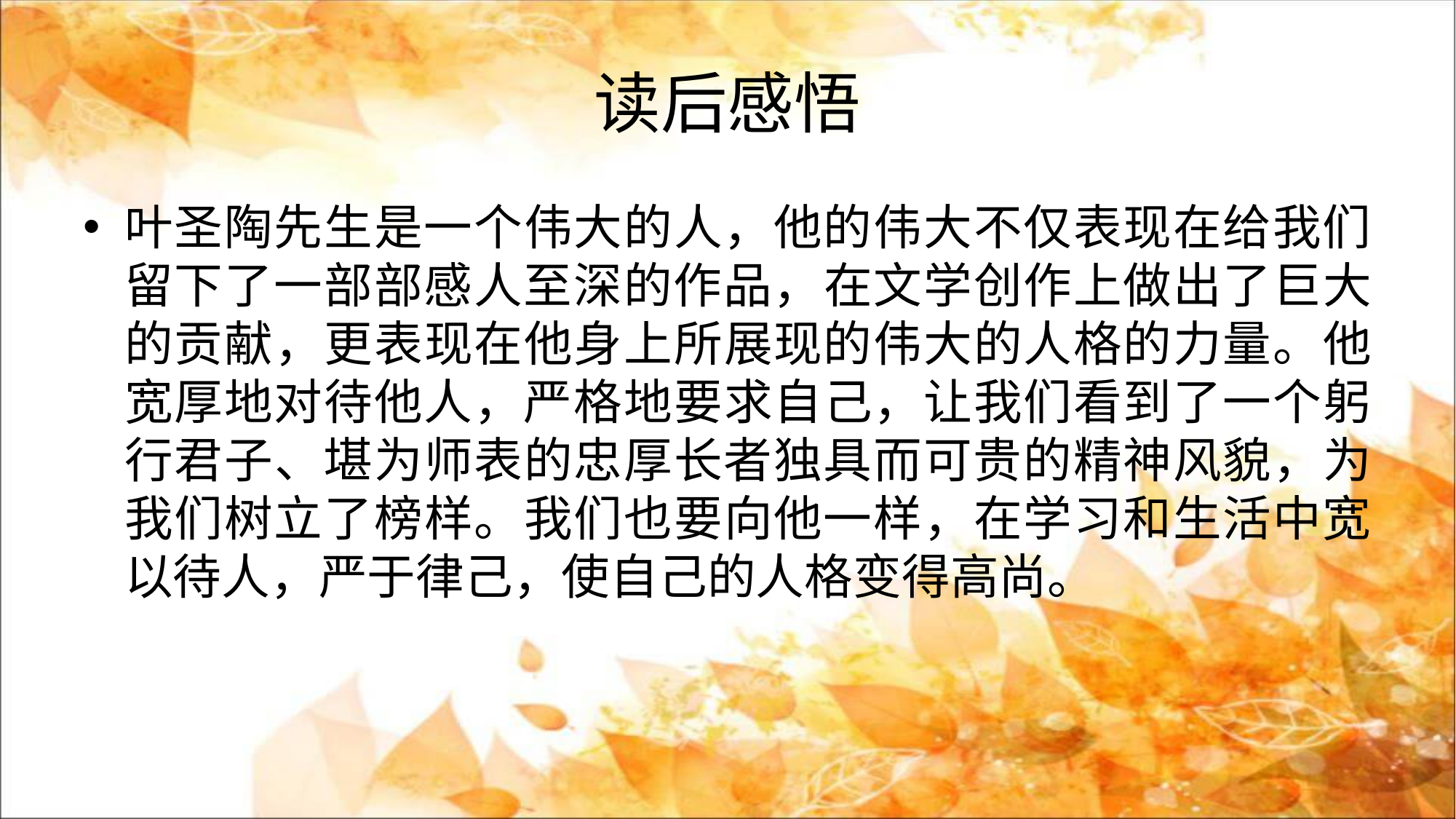

# 读后感悟
叶圣陶先生是一个伟大的人，他的伟大不仅表现在给我们留下了一部部感人至深的作品，在文学创作上做出了巨大的贡献，更表现在他身上所展现的伟大的人格的力量。他宽厚地对待他人，严格地要求自己，让我们看到了一个躬行君子、堪为师表的忠厚长者独具而可贵的精神风貌，为我们树立了榜样。我们也要向他一样，在学习和生活中宽以待人，严于律己，使自己的人格变得高尚。